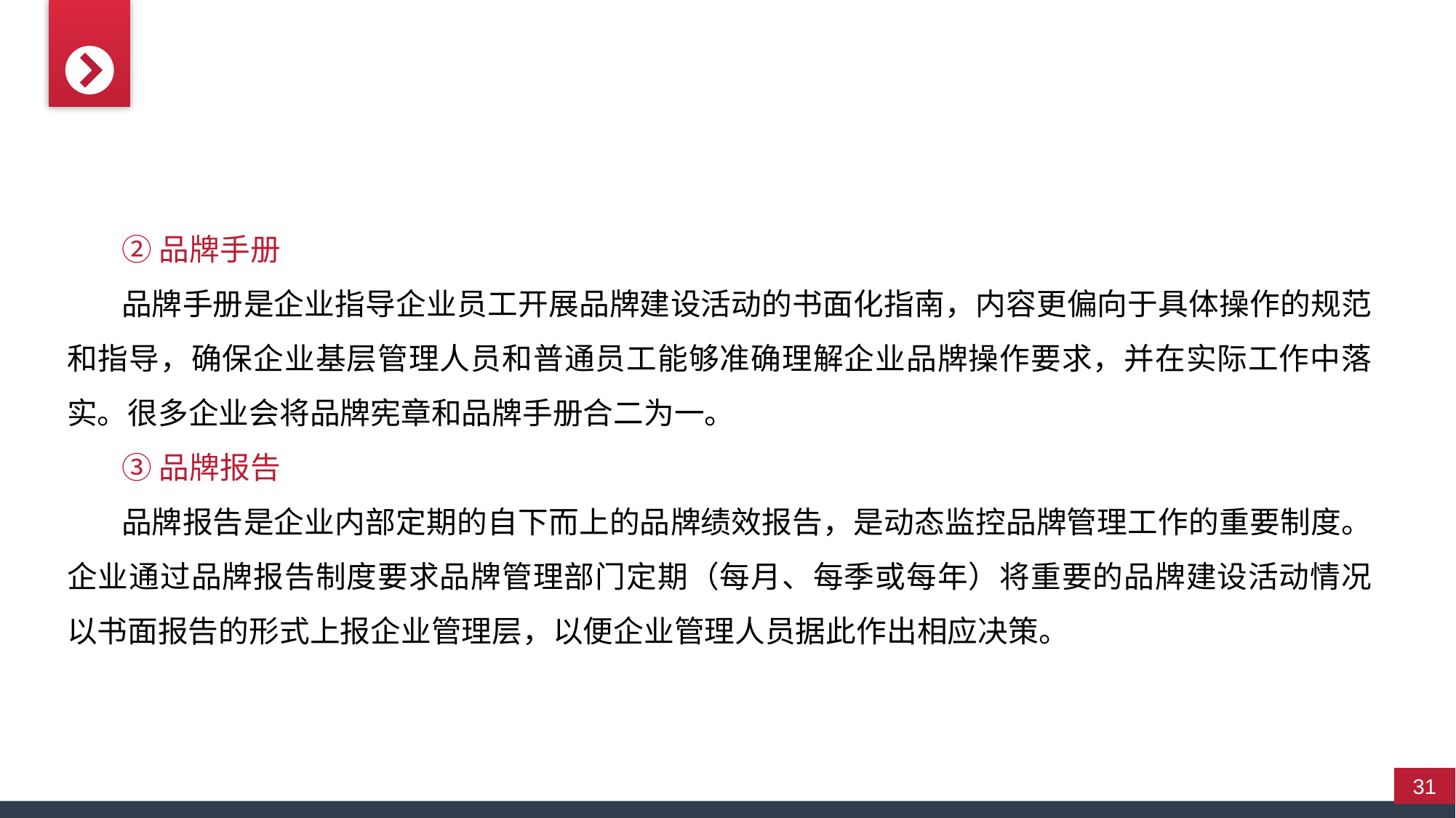

②品牌手册
品牌手册是企业指导企业员工开展品牌建设活动的书面化指南，内容更偏向于具体操作的规范和指导，确保企业基层管理人员和普通员工能够准确理解企业品牌操作要求，并在实际工作中落实。很多企业会将品牌宪章和品牌手册合二为一。
③品牌报告
品牌报告是企业内部定期的自下而上的品牌绩效报告，是动态监控品牌管理工作的重要制度。企业通过品牌报告制度要求品牌管理部门定期（每月、每季或每年）将重要的品牌建设活动情况以书面报告的形式上报企业管理层，以便企业管理人员据此作出相应决策。